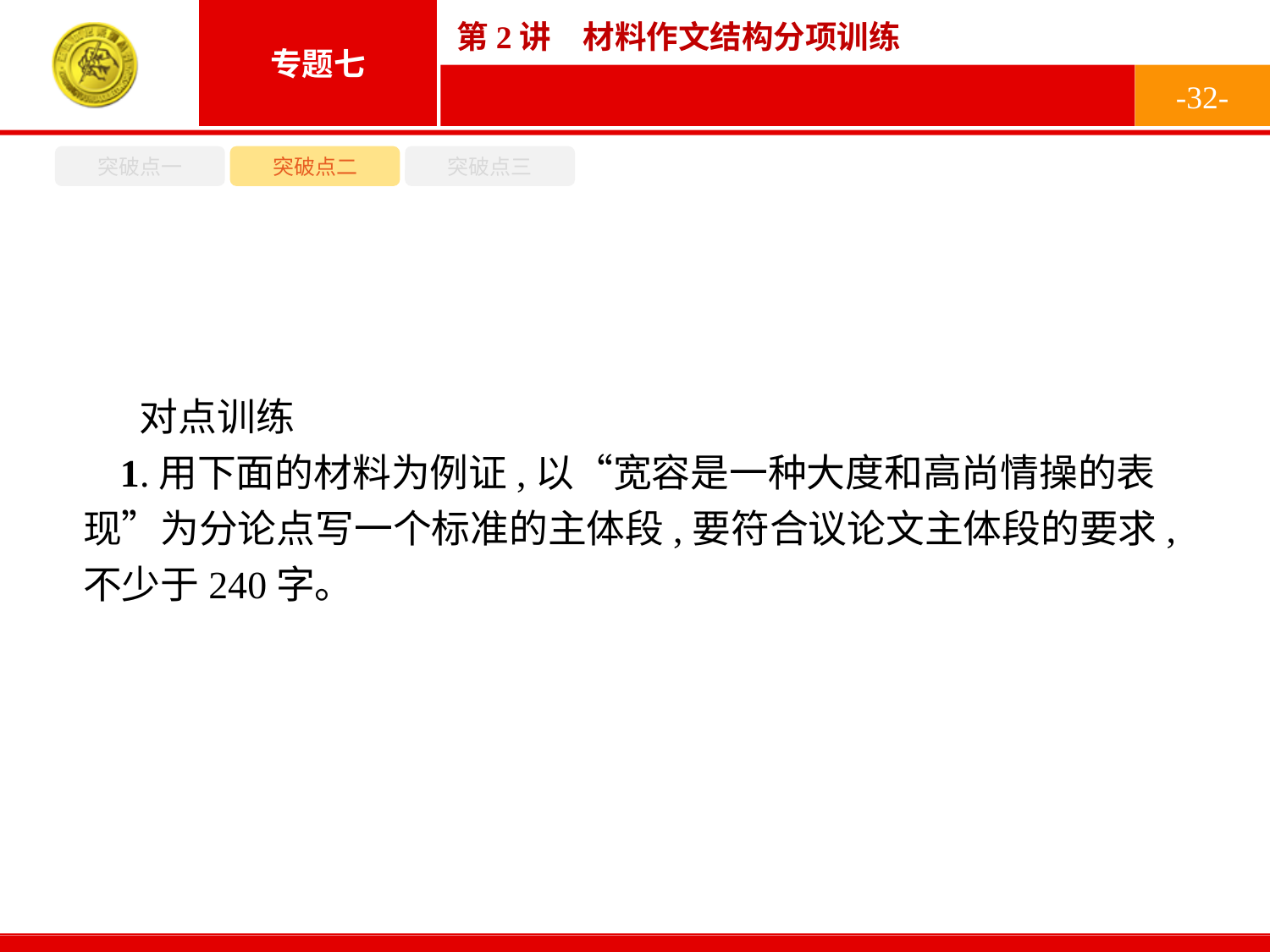

-32-
突破点一
突破点二
突破点三
对点训练
1.用下面的材料为例证,以“宽容是一种大度和高尚情操的表现”为分论点写一个标准的主体段,要符合议论文主体段的要求,不少于240字。